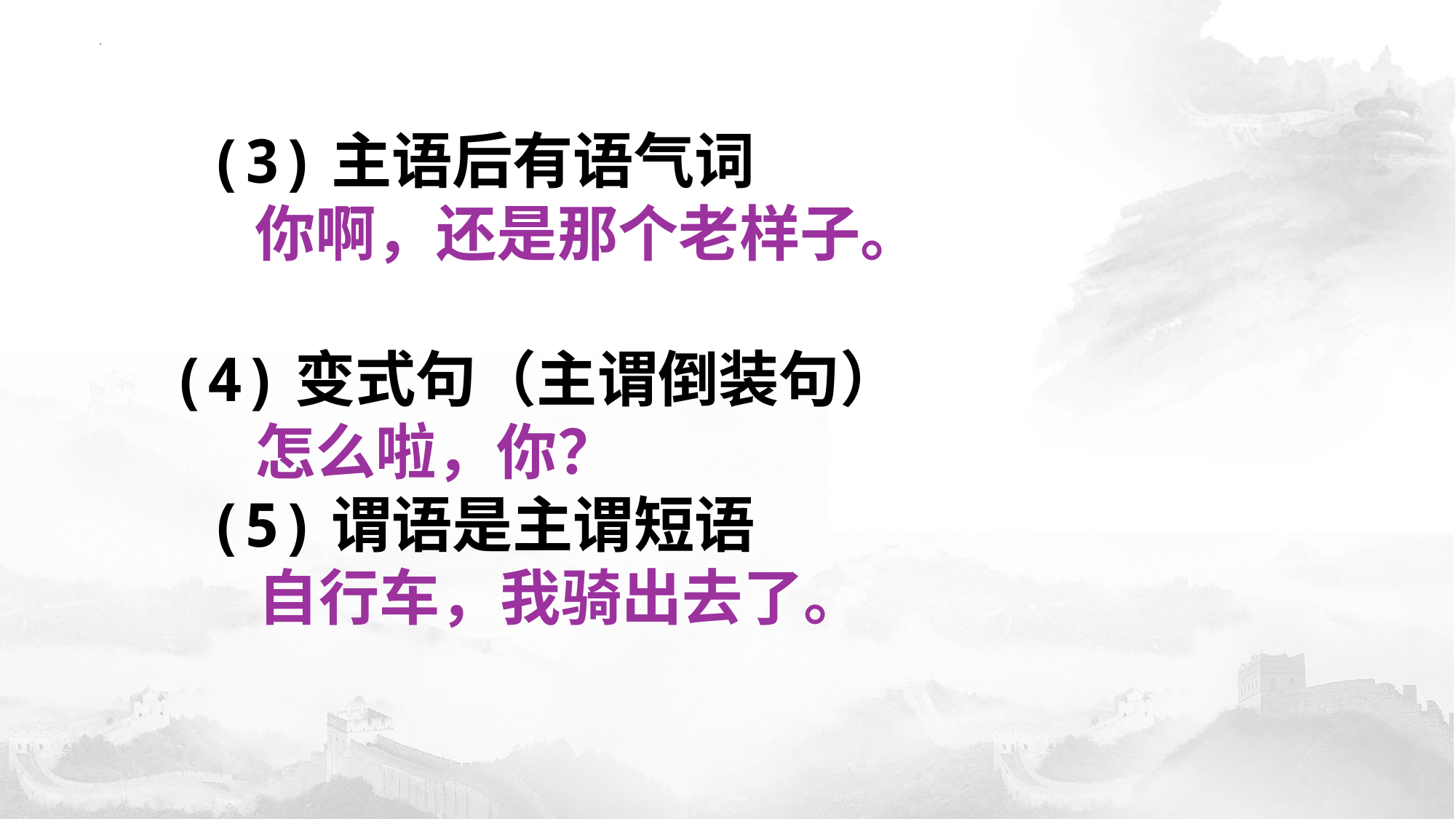

(3)主语后有语气词
     你啊，还是那个老样子。

(4)变式句（主谓倒装句）
     怎么啦，你？
 (5)谓语是主谓短语
      自行车，我骑出去了。